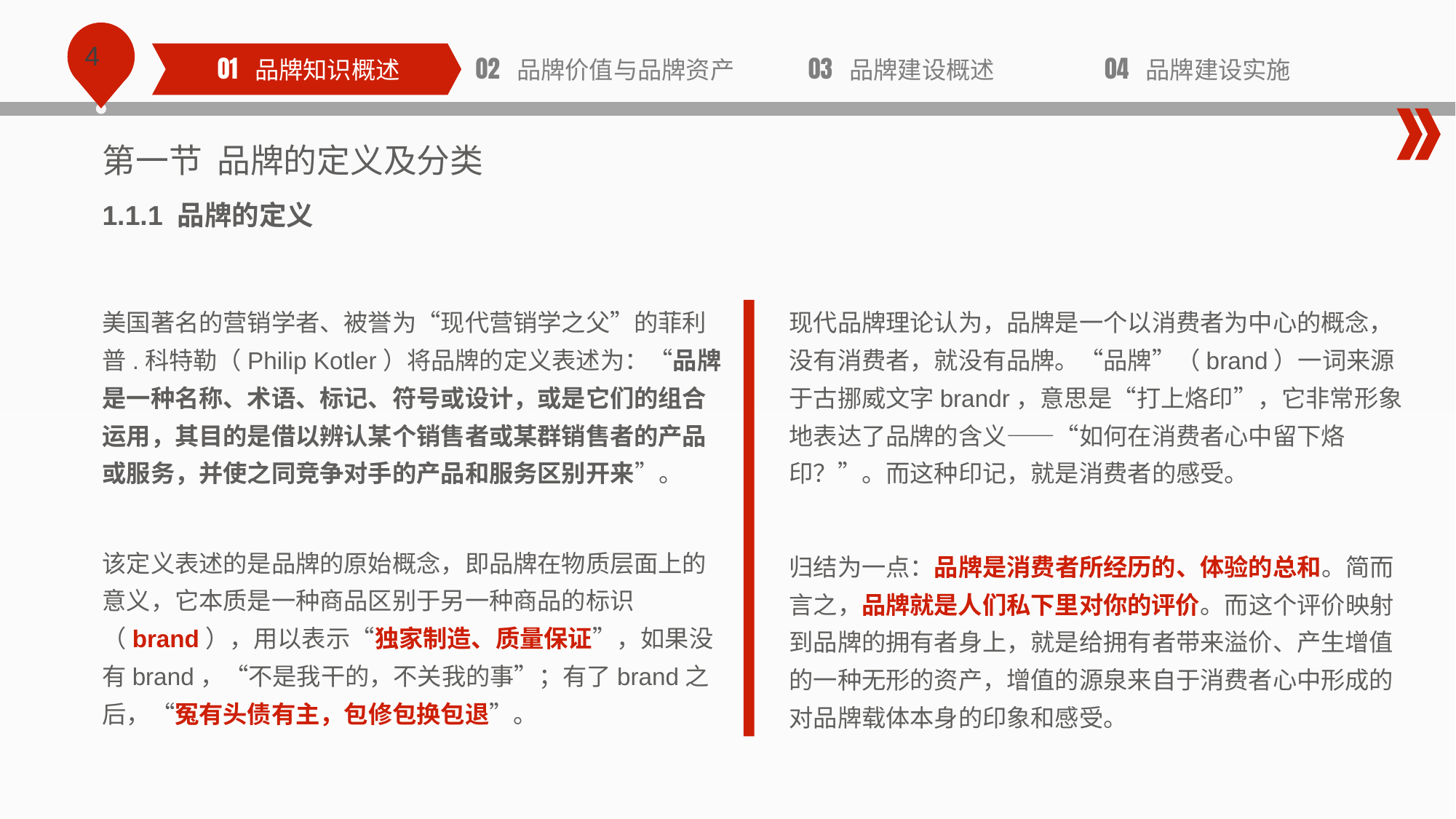

01  品牌知识概述
02  品牌价值与品牌资产
03  品牌建设概述
04  品牌建设实施
第一节  品牌的定义及分类
1.1.1 品牌的定义
美国著名的营销学者、被誉为“现代营销学之父”的菲利普.科特勒（Philip Kotler）将品牌的定义表述为：“品牌是一种名称、术语、标记、符号或设计，或是它们的组合运用，其目的是借以辨认某个销售者或某群销售者的产品或服务，并使之同竞争对手的产品和服务区别开来”。
现代品牌理论认为，品牌是一个以消费者为中心的概念，没有消费者，就没有品牌。“品牌”（brand）一词来源于古挪威文字brandr，意思是“打上烙印”，它非常形象地表达了品牌的含义——“如何在消费者心中留下烙印？”。而这种印记，就是消费者的感受。

该定义表述的是品牌的原始概念，即品牌在物质层面上的意义，它本质是一种商品区别于另一种商品的标识（brand），用以表示“独家制造、质量保证”，如果没有brand，“不是我干的，不关我的事”；有了brand之后，“冤有头债有主，包修包换包退”。
归结为一点：品牌是消费者所经历的、体验的总和。简而言之，品牌就是人们私下里对你的评价。而这个评价映射到品牌的拥有者身上，就是给拥有者带来溢价、产生增值的一种无形的资产，增值的源泉来自于消费者心中形成的对品牌载体本身的印象和感受。